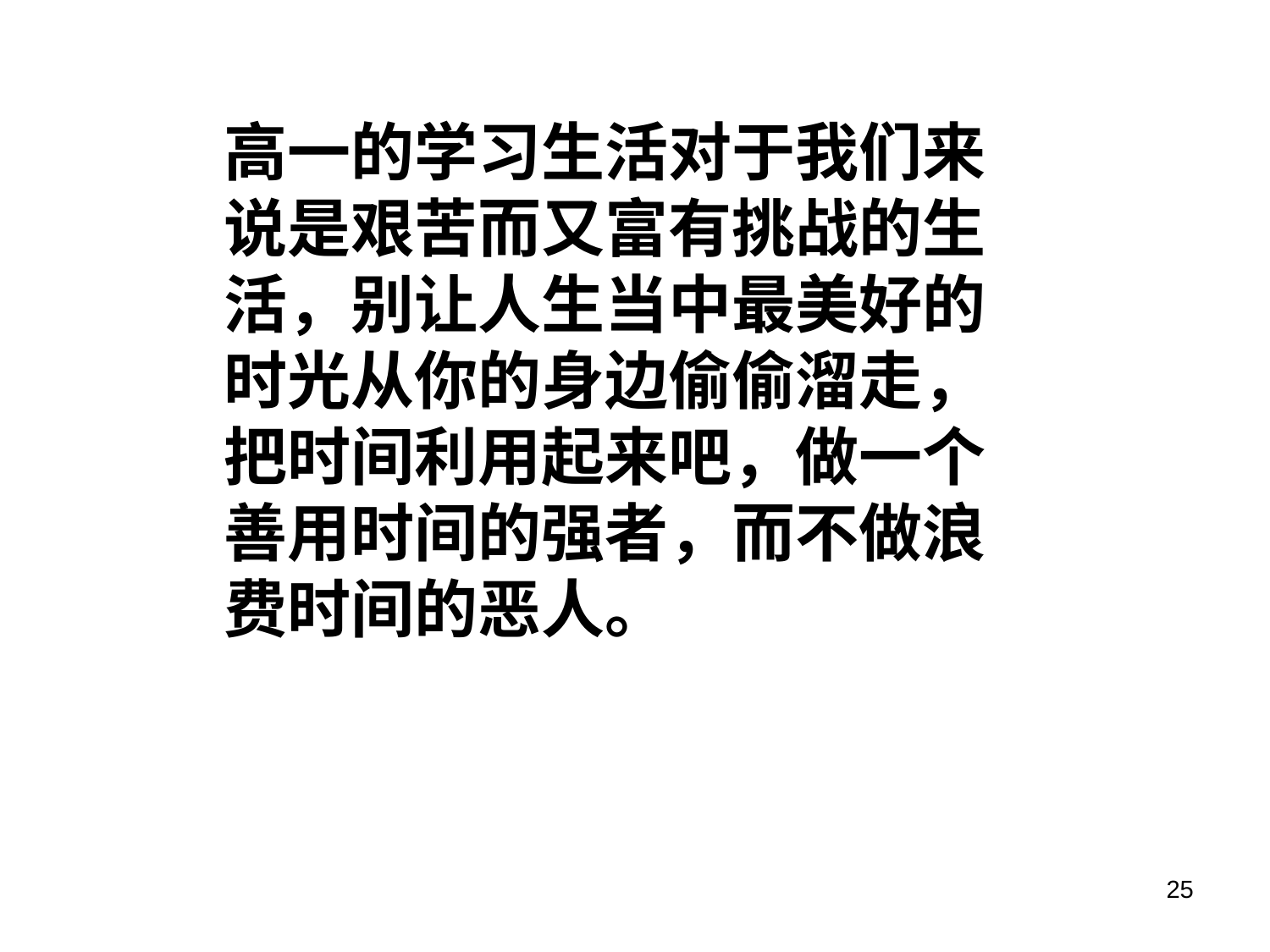

高一的学习生活对于我们来说是艰苦而又富有挑战的生活，别让人生当中最美好的时光从你的身边偷偷溜走，把时间利用起来吧，做一个善用时间的强者，而不做浪费时间的恶人。

25